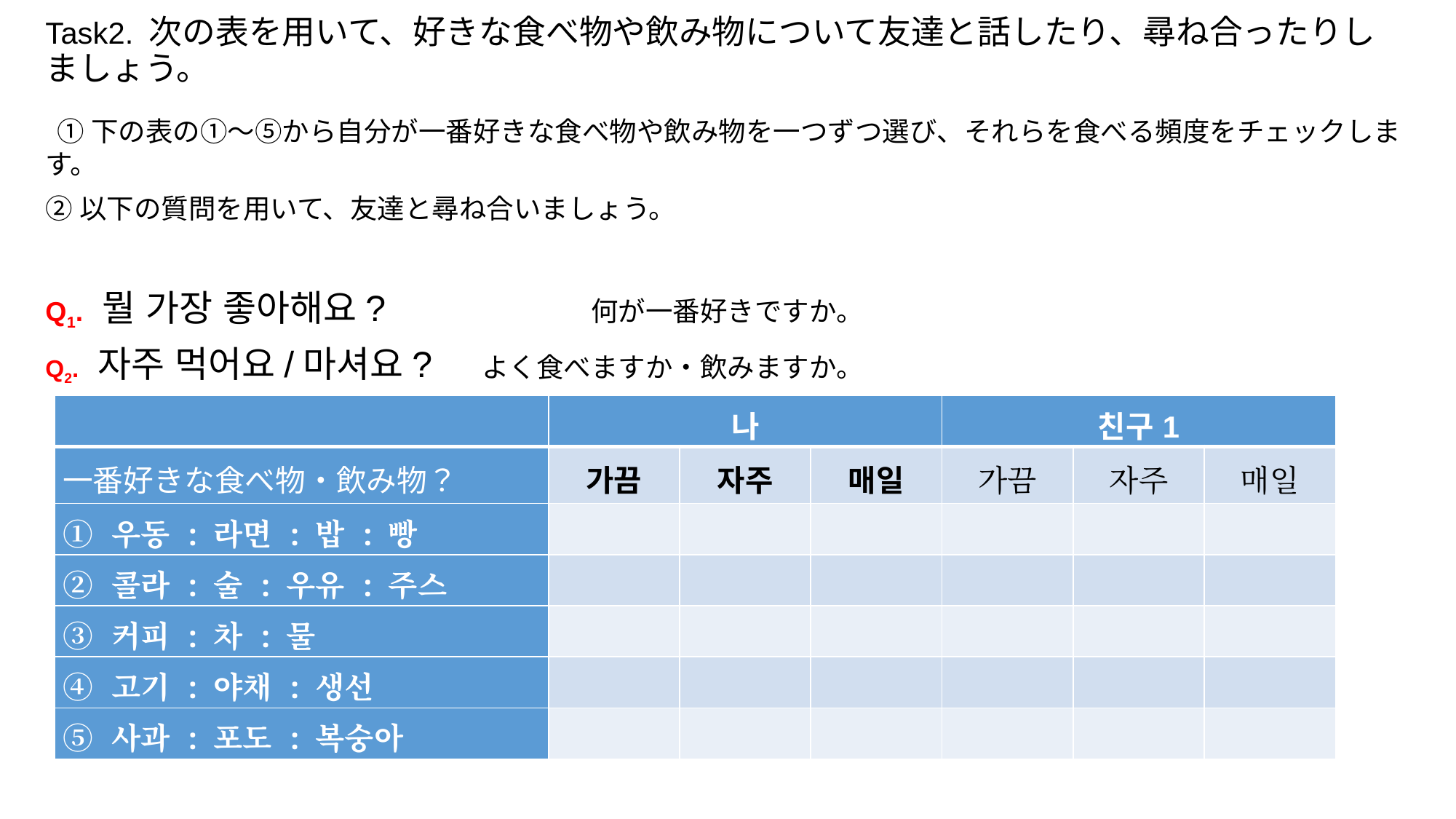

# Task2. 次の表を用いて、好きな食べ物や飲み物について友達と話したり、尋ね合ったりしましょう。
 ①下の表の①～⑤から自分が一番好きな食べ物や飲み物を一つずつ選び、それらを食べる頻度をチェックします。
②以下の質問を用いて、友達と尋ね合いましょう。

Q1. 뭘 가장 좋아해요?		何が一番好きですか。
Q2. 자주 먹어요/마셔요?	よく食べますか・飲みますか。

|  | 나 |  |  | 친구1 |  |  |
| --- | --- | --- | --- | --- | --- | --- |
| 一番好きな食べ物・飲み物？ | 가끔 | 자주 | 매일 | 가끔 | 자주 | 매일 |
| ① 우동 : 라면 : 밥 : 빵 |  |  |  |  |  |  |
| ② 콜라 : 술 : 우유 : 주스 |  |  |  |  |  |  |
| ③ 커피 : 차 : 물 |  |  |  |  |  |  |
| ④ 고기 : 야채 : 생선 |  |  |  |  |  |  |
| ⑤ 사과 : 포도 : 복숭아 |  |  |  |  |  |  |